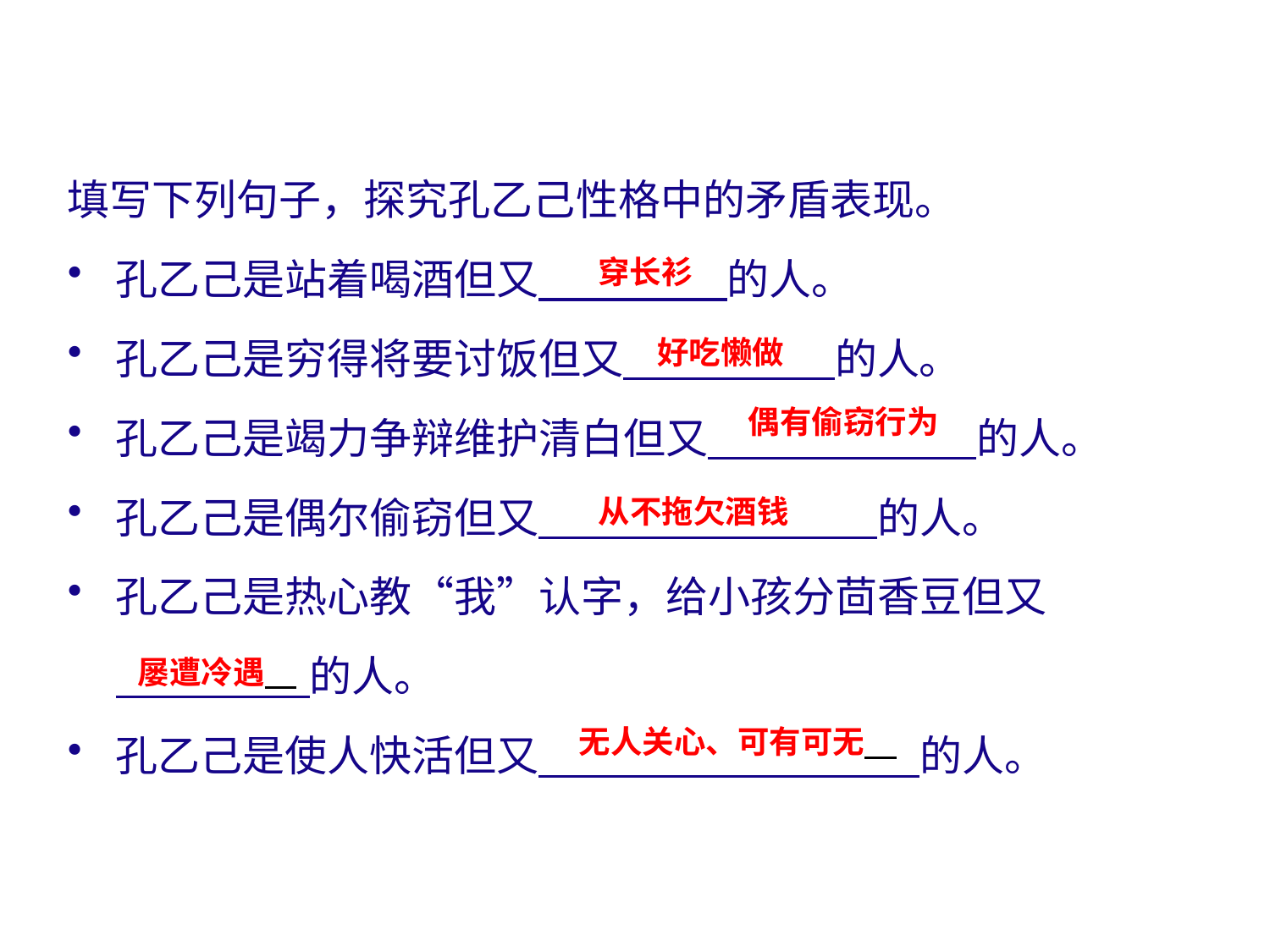

合作探究，分析人物形象
填写下列句子，探究孔乙己性格中的矛盾表现。
孔乙己是站着喝酒但又　　　　  的人。
孔乙己是穷得将要讨饭但又　　　　　的人。
孔乙己是竭力争辩维护清白但又　　　　　      的人。
孔乙己是偶尔偷窃但又　　　　　　　　的人。
孔乙己是热心教“我”认字，给小孩分茴香豆但又
    　　       　的人。
孔乙己是使人快活但又　　　　　　　　　的人。
穿长衫
好吃懒做
偶有偷窃行为
从不拖欠酒钱
屡遭冷遇
无人关心、可有可无